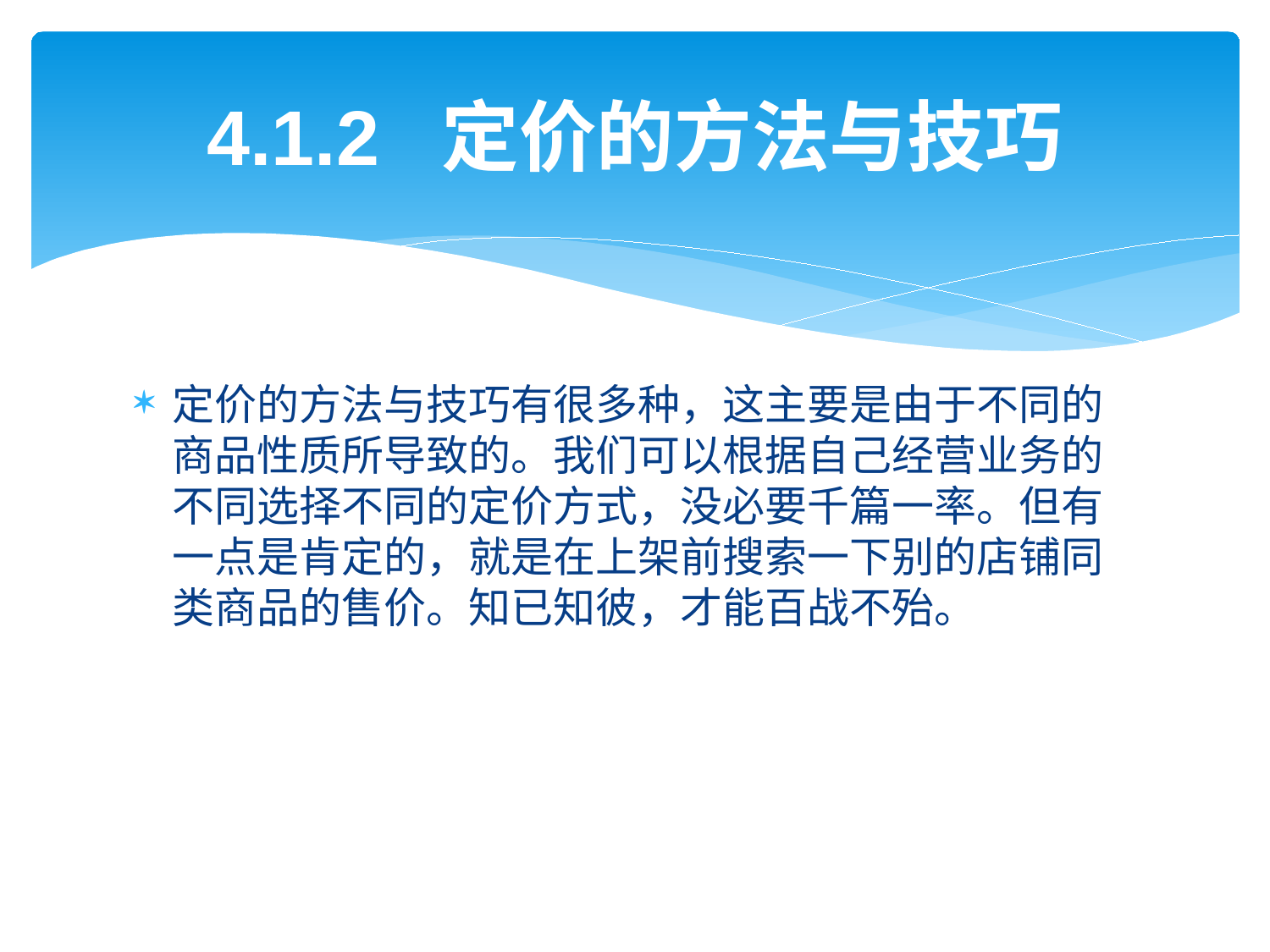

# 4.1.2  定价的方法与技巧
定价的方法与技巧有很多种，这主要是由于不同的商品性质所导致的。我们可以根据自己经营业务的不同选择不同的定价方式，没必要千篇一率。但有一点是肯定的，就是在上架前搜索一下别的店铺同类商品的售价。知已知彼，才能百战不殆。